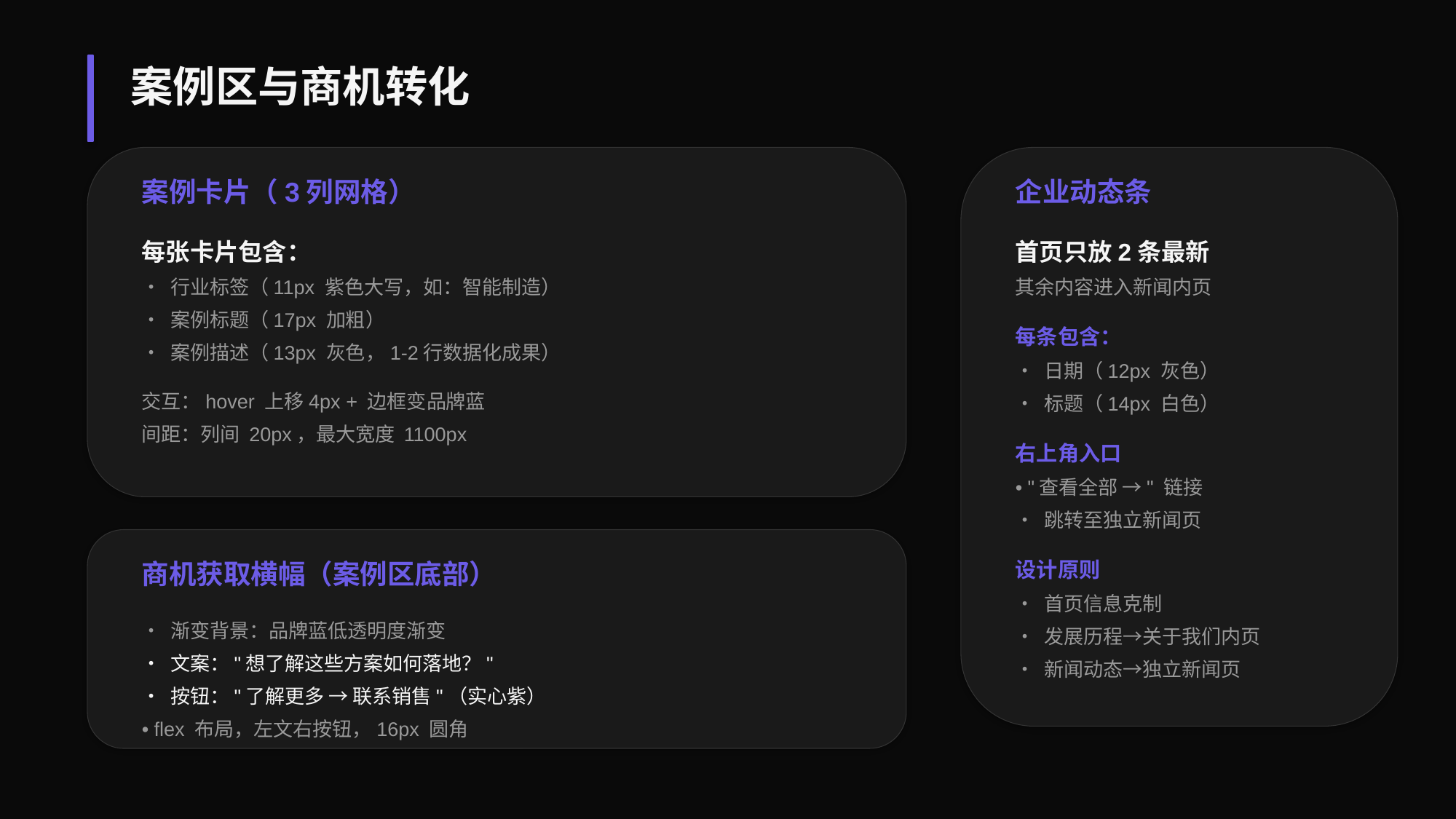

案例区与商机转化

案例卡片（3列网格）

每张卡片包含：
• 行业标签（11px 紫色大写，如：智能制造）
• 案例标题（17px 加粗）
• 案例描述（13px 灰色，1-2行数据化成果）

交互：hover 上移4px + 边框变品牌蓝
间距：列间 20px，最大宽度 1100px
企业动态条

首页只放2条最新
其余内容进入新闻内页

每条包含：
• 日期（12px 灰色）
• 标题（14px 白色）

右上角入口
• "查看全部 →" 链接
• 跳转至独立新闻页

设计原则
• 首页信息克制
• 发展历程→关于我们内页
• 新闻动态→独立新闻页

商机获取横幅（案例区底部）

• 渐变背景：品牌蓝低透明度渐变
• 文案："想了解这些方案如何落地？"
• 按钮："了解更多 → 联系销售"（实心紫）
• flex 布局，左文右按钮，16px 圆角